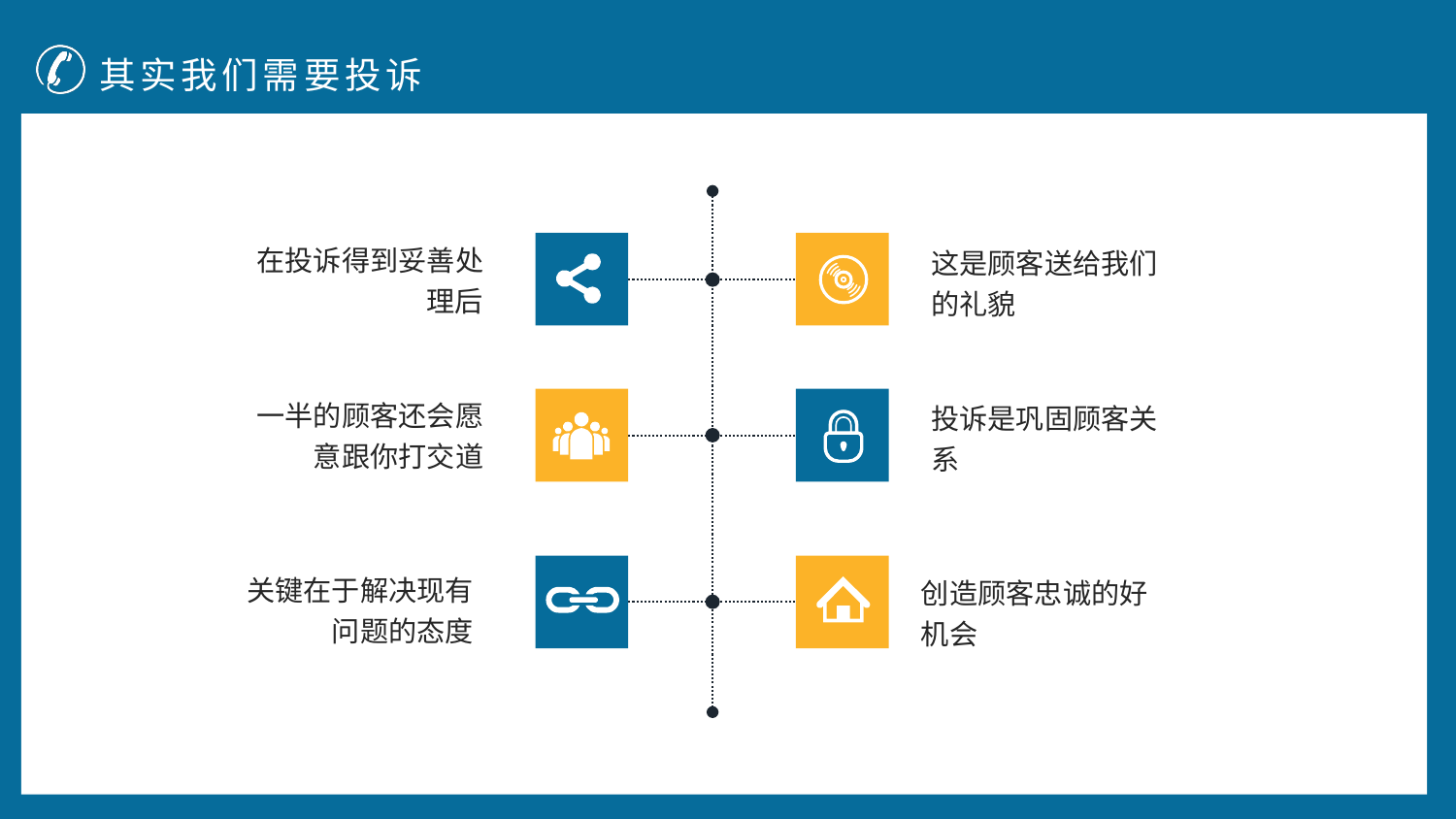

其实我们需要投诉

在投诉得到妥善处理后
这是顾客送给我们的礼貌
一半的顾客还会愿意跟你打交道
投诉是巩固顾客关系
关键在于解决现有问题的态度
创造顾客忠诚的好机会